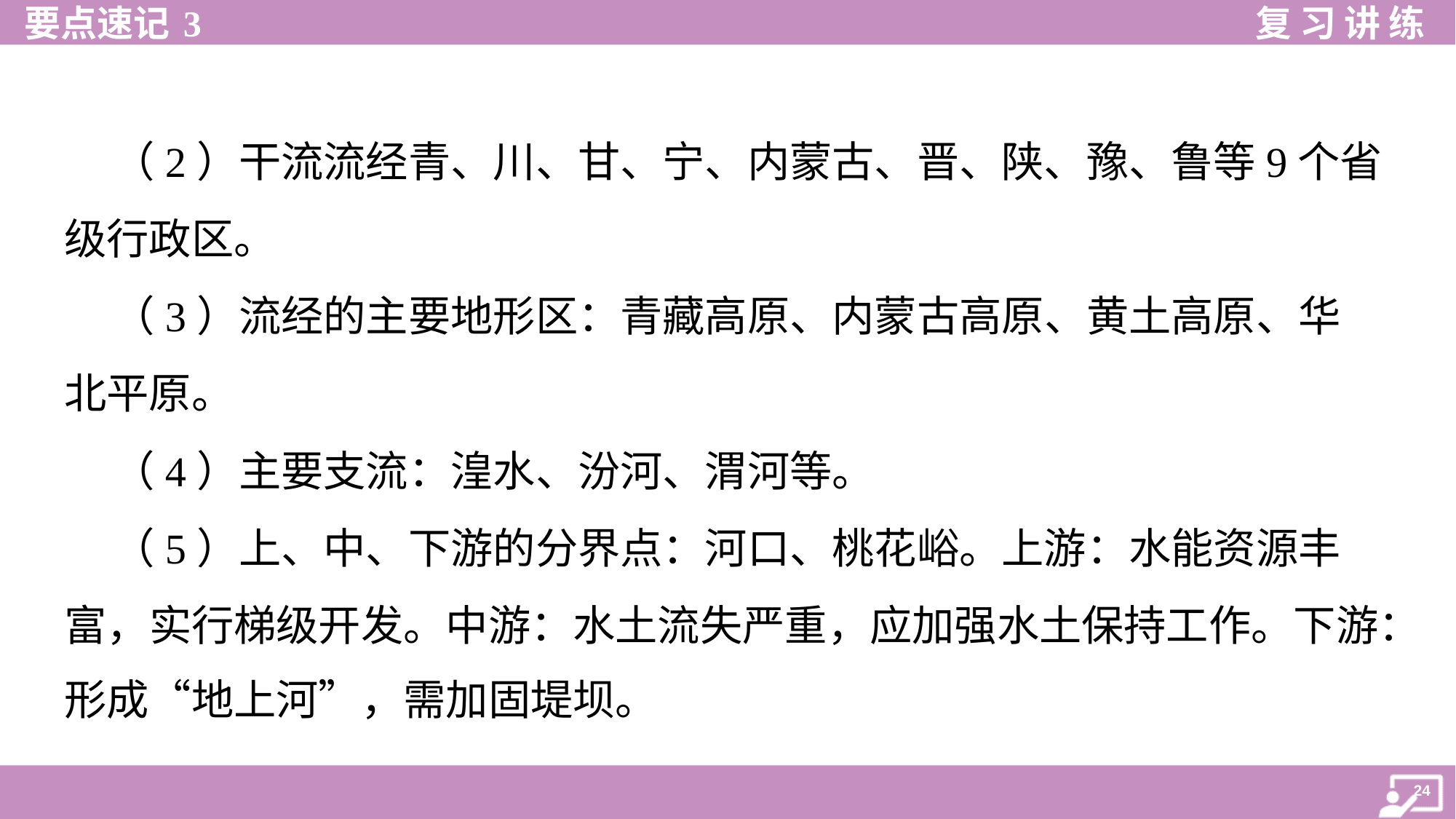

（2）干流流经青、川、甘、宁、内蒙古、晋、陕、豫、鲁等9个省
级行政区。
    （3）流经的主要地形区：青藏高原、内蒙古高原、黄土高原、华
北平原。
    （4）主要支流：湟水、汾河、渭河等。
    （5）上、中、下游的分界点：河口、桃花峪。上游：水能资源丰
富，实行梯级开发。中游：水土流失严重，应加强水土保持工作。下游：
形成“地上河”，需加固堤坝。